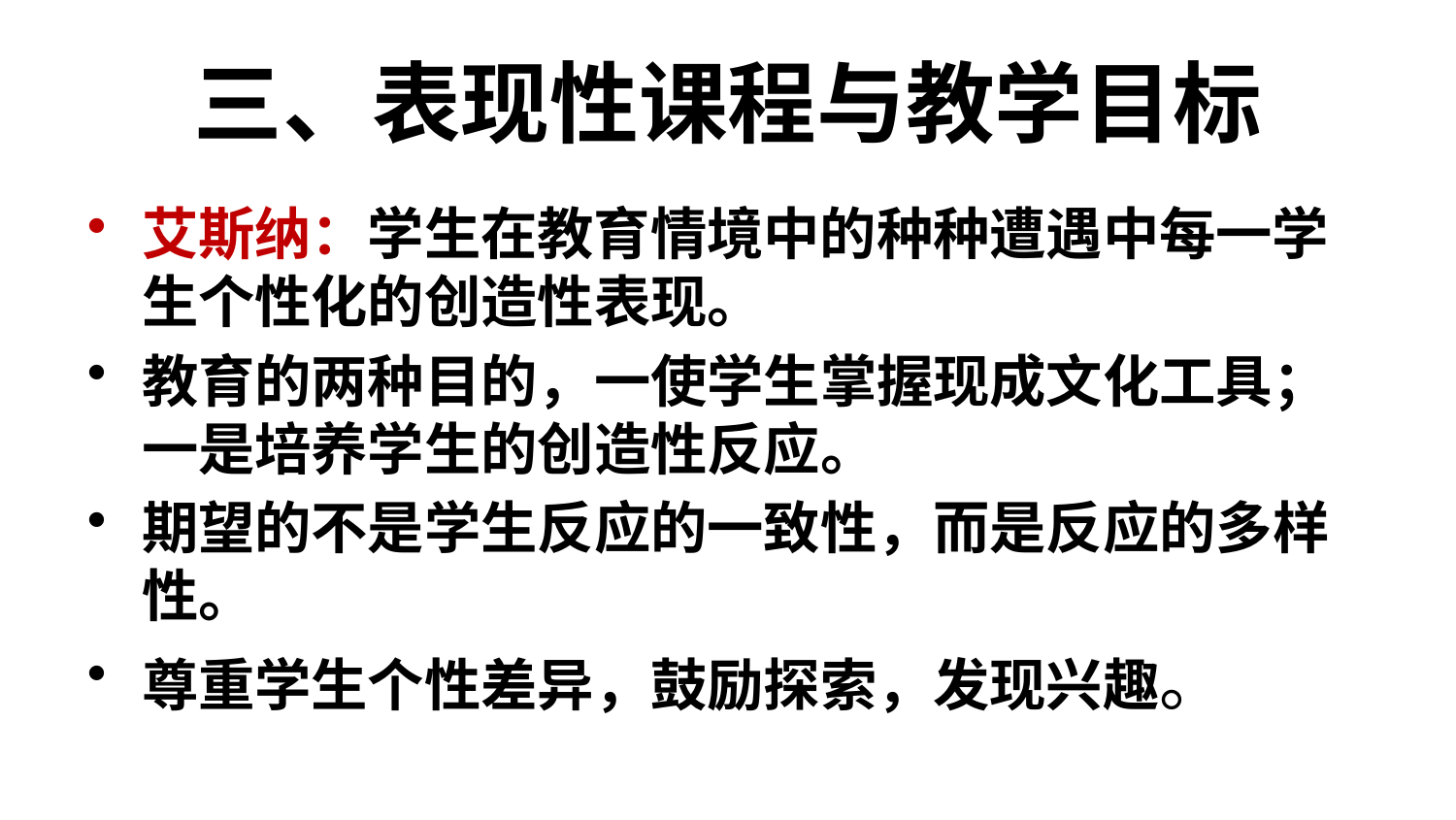

# 三、表现性课程与教学目标
艾斯纳：学生在教育情境中的种种遭遇中每一学生个性化的创造性表现。
教育的两种目的，一使学生掌握现成文化工具；一是培养学生的创造性反应。
期望的不是学生反应的一致性，而是反应的多样性。
尊重学生个性差异，鼓励探索，发现兴趣。